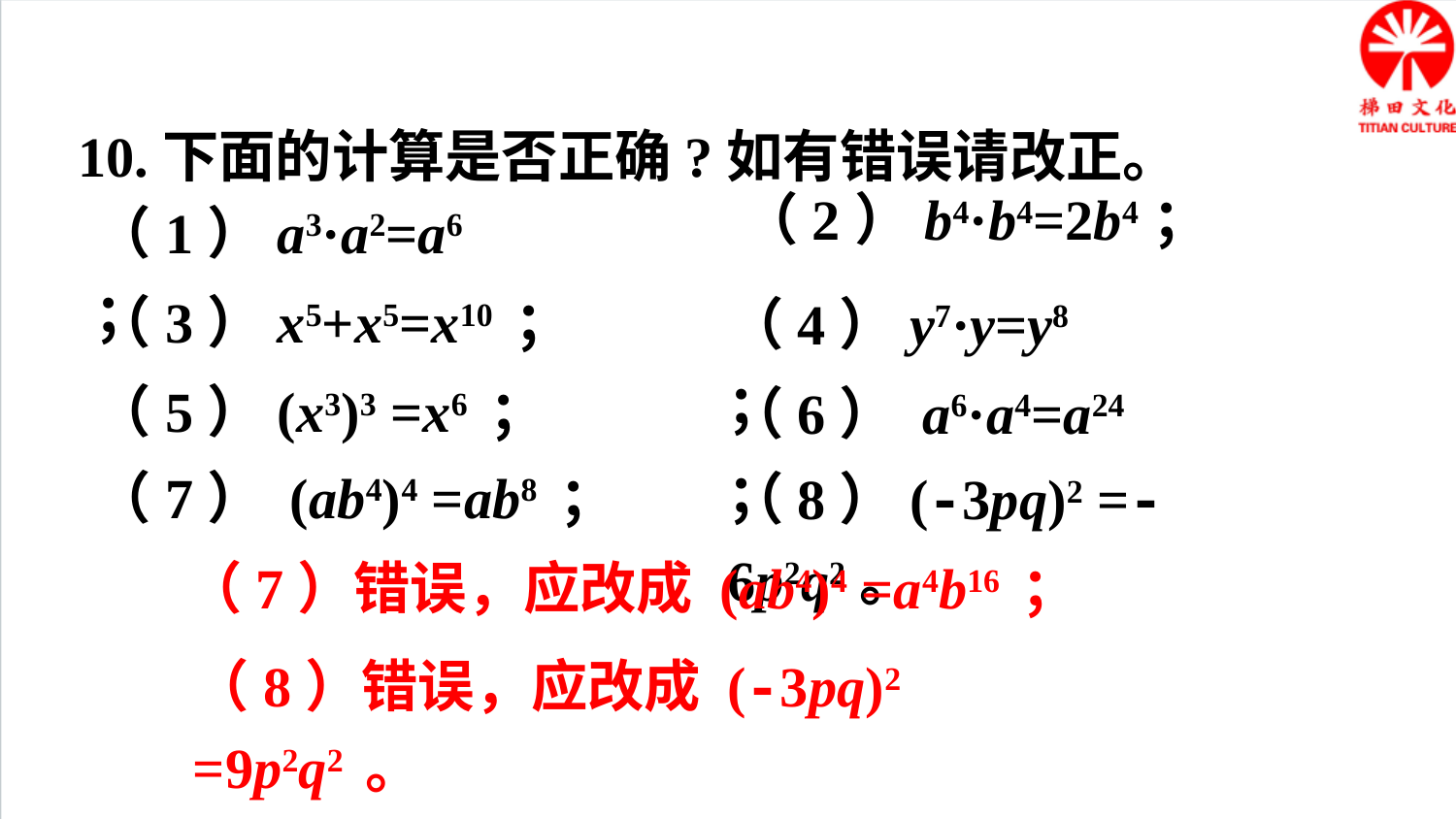

10.下面的计算是否正确?如有错误请改正。
（1）a3·a2=a6；
（2）b4·b4=2b4；
（3）x5+x5=x10 ；
（4）y7·y=y8 ；
（5）(x3)3 =x6 ；
（6） a6·a4=a24 ；
（7） (ab4)4 =ab8 ；
（8）(-3pq)2 =-6p2q2。
（7）错误，应改成 (ab4)4 =a4b16 ；
（8）错误，应改成 (-3pq)2 =9p2q2 。